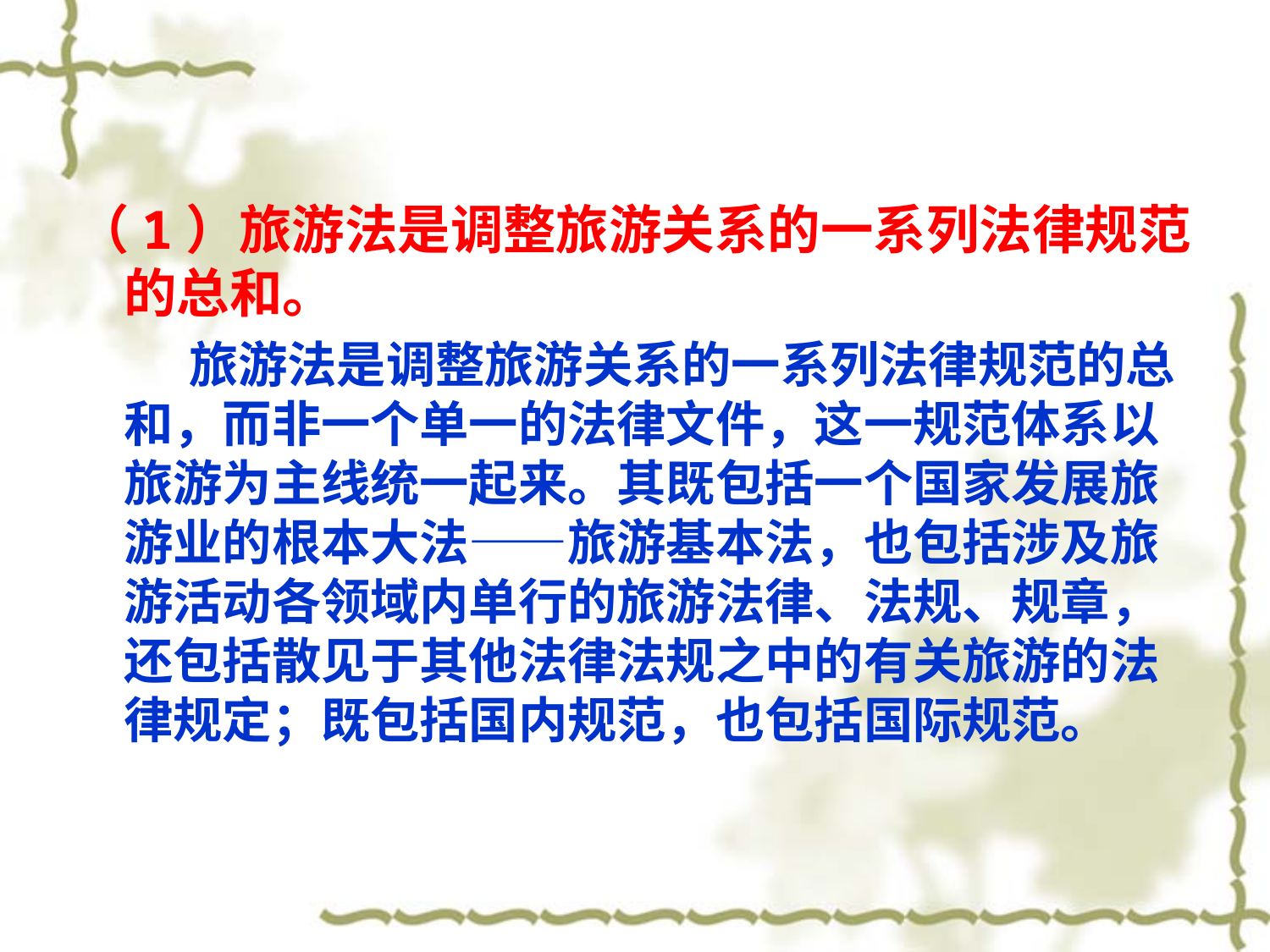

（1）旅游法是调整旅游关系的一系列法律规范的总和。
         旅游法是调整旅游关系的一系列法律规范的总和，而非一个单一的法律文件，这一规范体系以旅游为主线统一起来。其既包括一个国家发展旅游业的根本大法——旅游基本法，也包括涉及旅游活动各领域内单行的旅游法律、法规、规章，还包括散见于其他法律法规之中的有关旅游的法律规定；既包括国内规范，也包括国际规范。